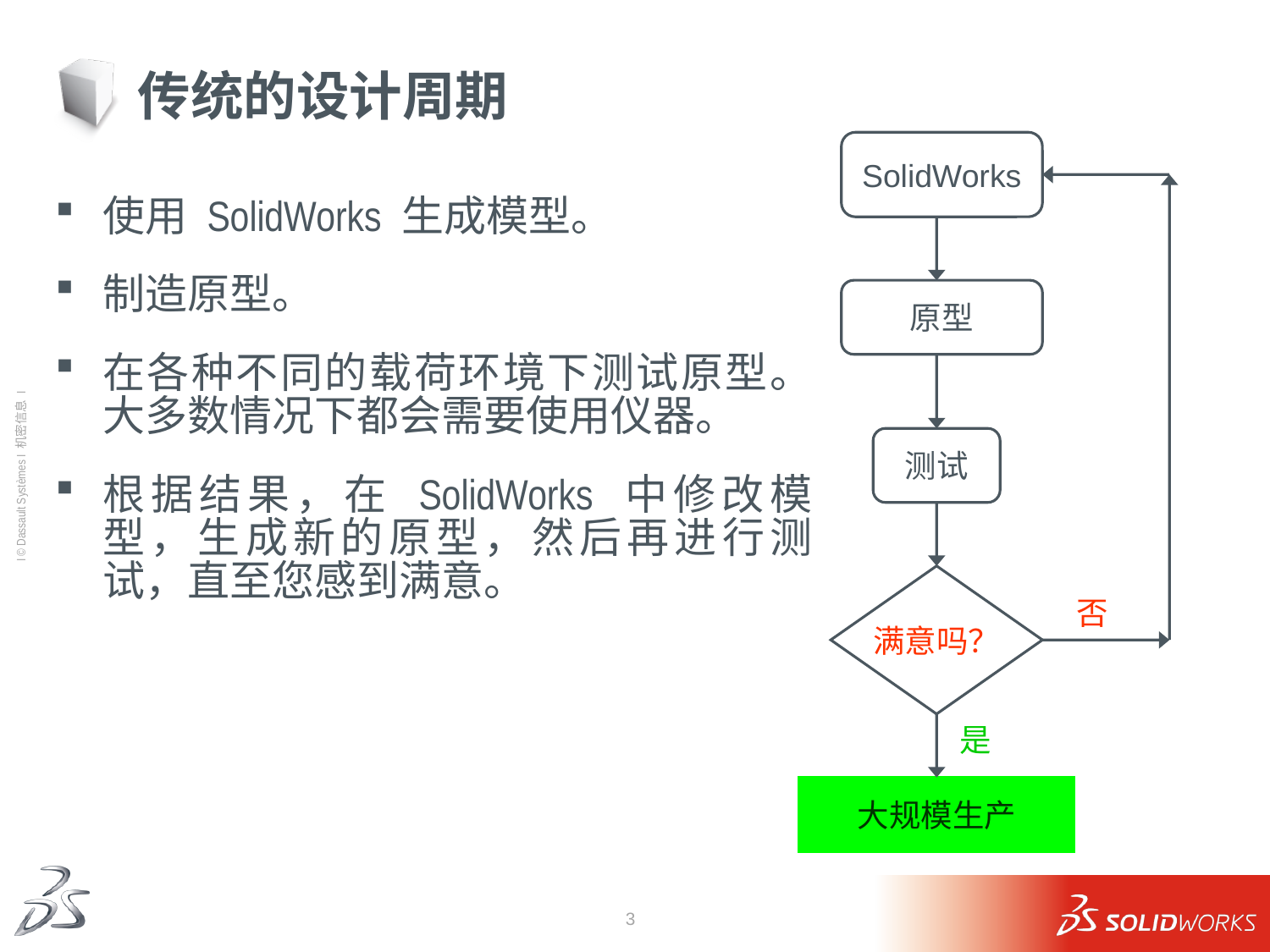

# 传统的设计周期
SolidWorks

使用 SolidWorks 生成模型。
制造原型。
在各种不同的载荷环境下测试原型。 大多数情况下都会需要使用仪器。
根据结果，在 SolidWorks 中修改模型，生成新的原型，然后再进行测试，直至您感到满意。

原型

测试

满意吗？
否

是
大规模生产